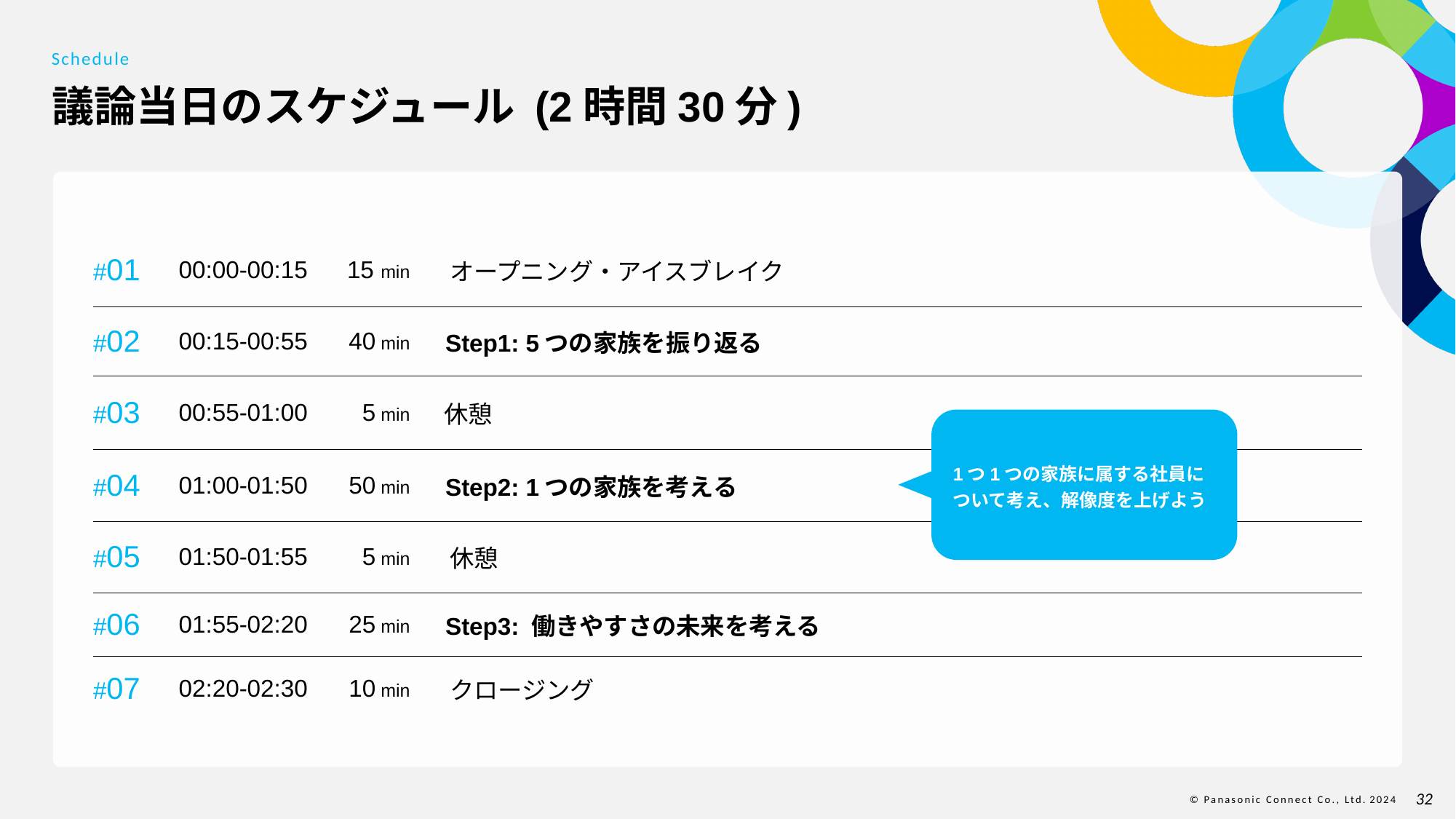

Schedule
# 議論当日のスケジュール (2時間30分)
| #01 | 00:00-00:15 | 15 min | オープニング・アイスブレイク |
| --- | --- | --- | --- |
| #02 | 00:15-00:55 | 40 min | Step1: 5つの家族を振り返る |
| #03 | 00:55-01:00 | 5 min | 休憩 |
| #04 | 01:00-01:50 | 50 min | Step2: 1つの家族を考える |
| #05 | 01:50-01:55 | 5 min | 休憩 |
| #06 | 01:55-02:20 | 25 min | Step3: 働きやすさの未来を考える |
| #07 | 02:20-02:30 | 10 min | クロージング |

1つ1つの家族に属する社員に
ついて考え、解像度を上げよう